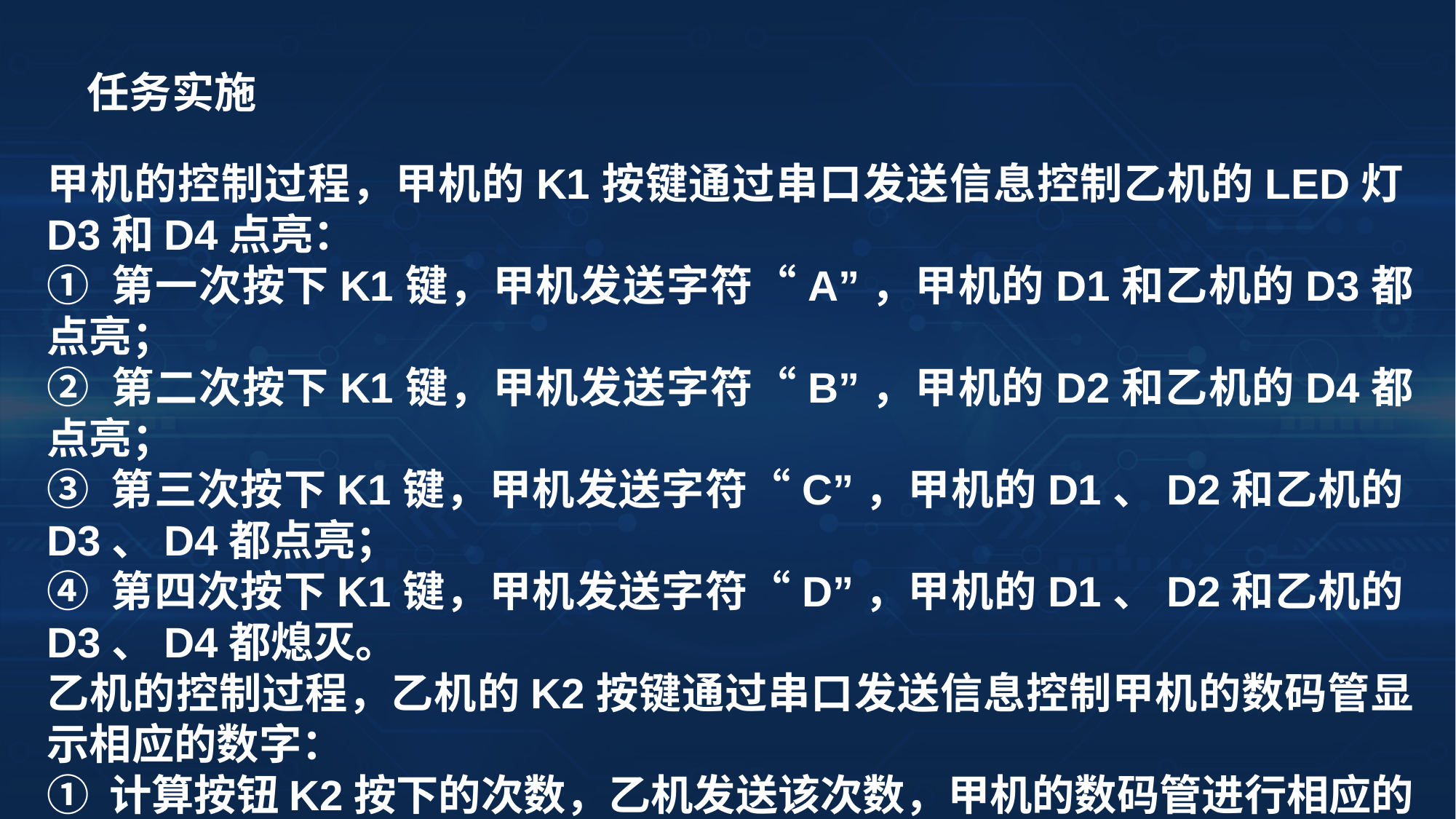

任务实施
甲机的控制过程，甲机的K1按键通过串口发送信息控制乙机的LED灯D3和D4点亮：
① 第一次按下K1键，甲机发送字符“A”，甲机的D1和乙机的D3都点亮；
② 第二次按下K1键，甲机发送字符“B”，甲机的D2和乙机的D4都点亮；
③ 第三次按下K1键，甲机发送字符“C”，甲机的D1、D2和乙机的D3、D4都点亮；
④ 第四次按下K1键，甲机发送字符“D”，甲机的D1、D2和乙机的D3、D4都熄灭。
乙机的控制过程，乙机的K2按键通过串口发送信息控制甲机的数码管显示相应的数字：
① 计算按钮K2按下的次数，乙机发送该次数，甲机的数码管进行相应的显示。